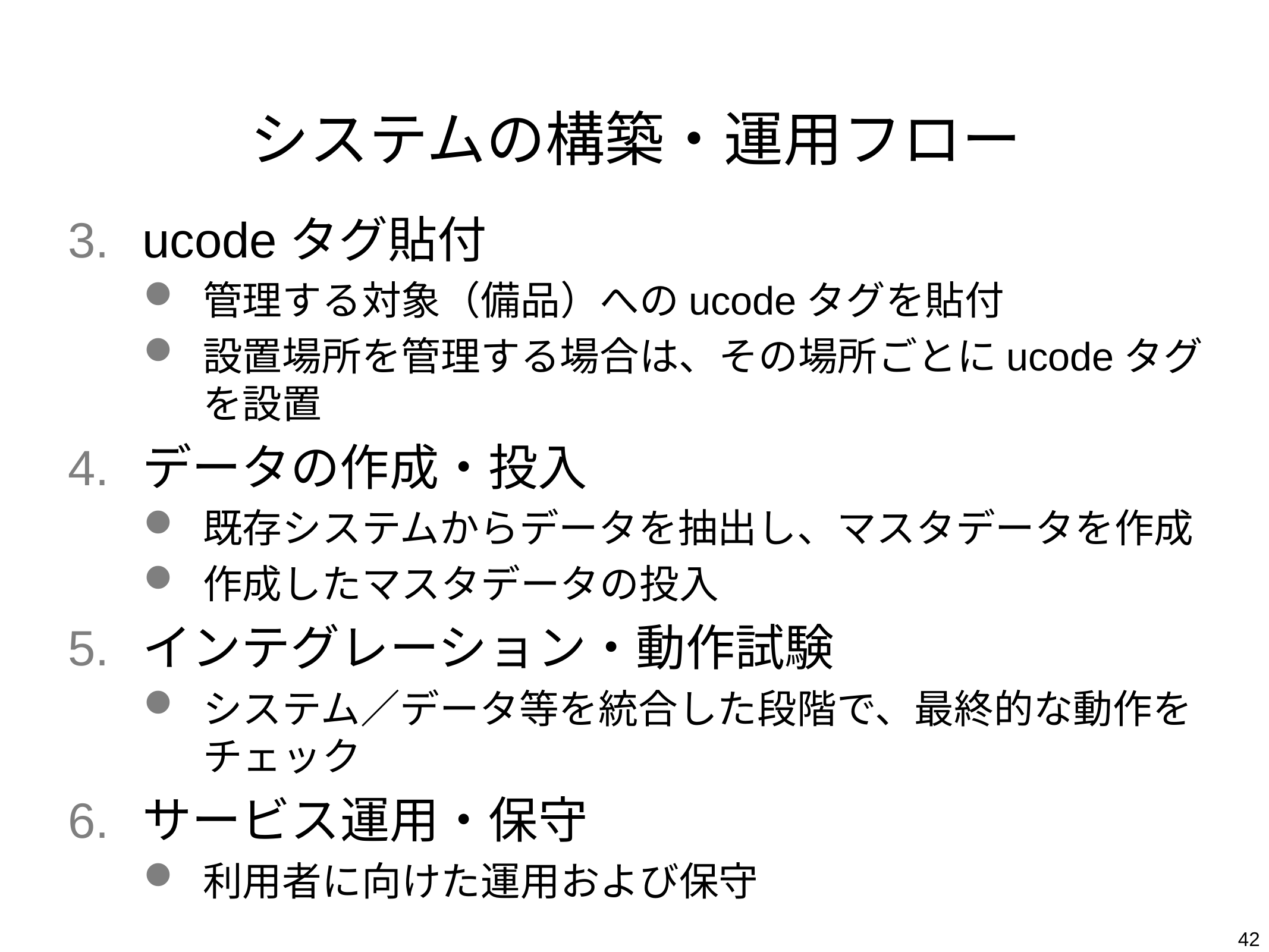

# システムの構築・運用フロー
ucodeタグ貼付
管理する対象（備品）へのucodeタグを貼付
設置場所を管理する場合は、その場所ごとにucodeタグを設置
データの作成・投入
既存システムからデータを抽出し、マスタデータを作成
作成したマスタデータの投入
インテグレーション・動作試験
システム／データ等を統合した段階で、最終的な動作をチェック
サービス運用・保守
利用者に向けた運用および保守
42